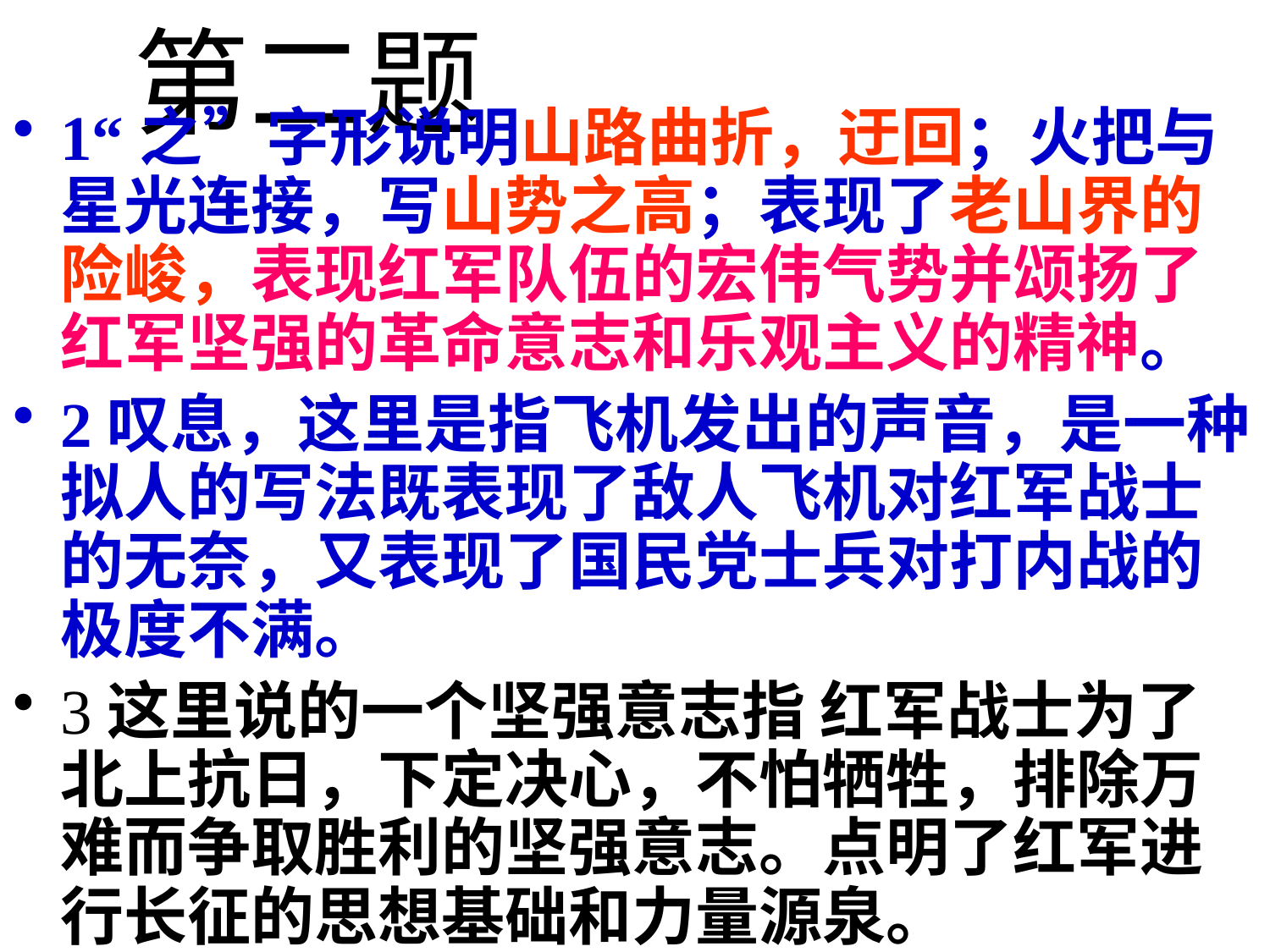

# 第二题
1“之”字形说明山路曲折，迂回；火把与星光连接，写山势之高；表现了老山界的险峻，表现红军队伍的宏伟气势并颂扬了红军坚强的革命意志和乐观主义的精神。
2叹息，这里是指飞机发出的声音，是一种拟人的写法既表现了敌人飞机对红军战士的无奈，又表现了国民党士兵对打内战的极度不满。
3这里说的一个坚强意志指 红军战士为了北上抗日，下定决心，不怕牺牲，排除万难而争取胜利的坚强意志。点明了红军进行长征的思想基础和力量源泉。